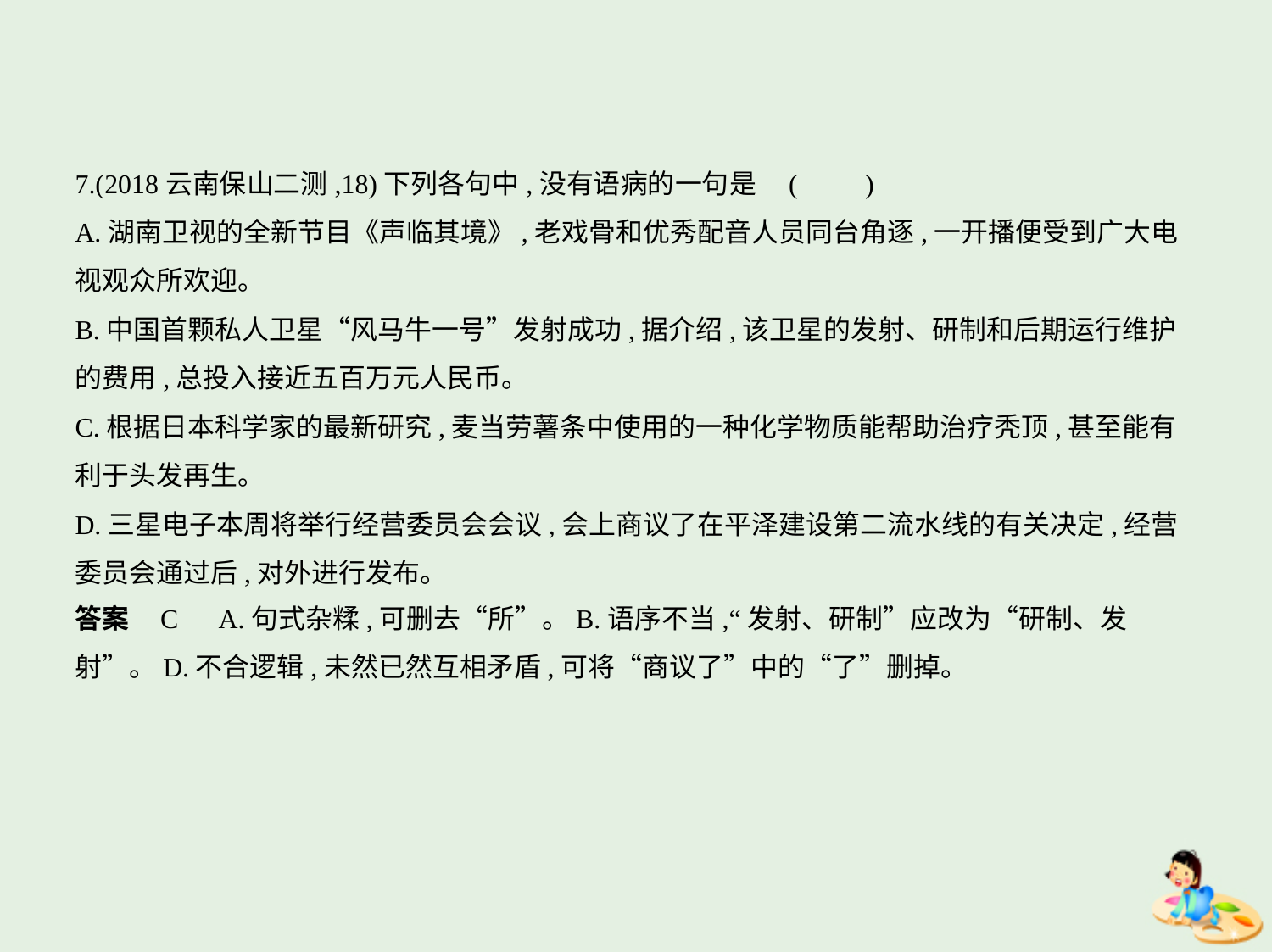

7.(2018云南保山二测,18)下列各句中,没有语病的一句是 (　　)
A.湖南卫视的全新节目《声临其境》,老戏骨和优秀配音人员同台角逐,一开播便受到广大电
视观众所欢迎。
B.中国首颗私人卫星“风马牛一号”发射成功,据介绍,该卫星的发射、研制和后期运行维护
的费用,总投入接近五百万元人民币。
C.根据日本科学家的最新研究,麦当劳薯条中使用的一种化学物质能帮助治疗秃顶,甚至能有
利于头发再生。
D.三星电子本周将举行经营委员会会议,会上商议了在平泽建设第二流水线的有关决定,经营
委员会通过后,对外进行发布。
答案    C　A.句式杂糅,可删去“所”。B.语序不当,“发射、研制”应改为“研制、发
射”。D.不合逻辑,未然已然互相矛盾,可将“商议了”中的“了”删掉。